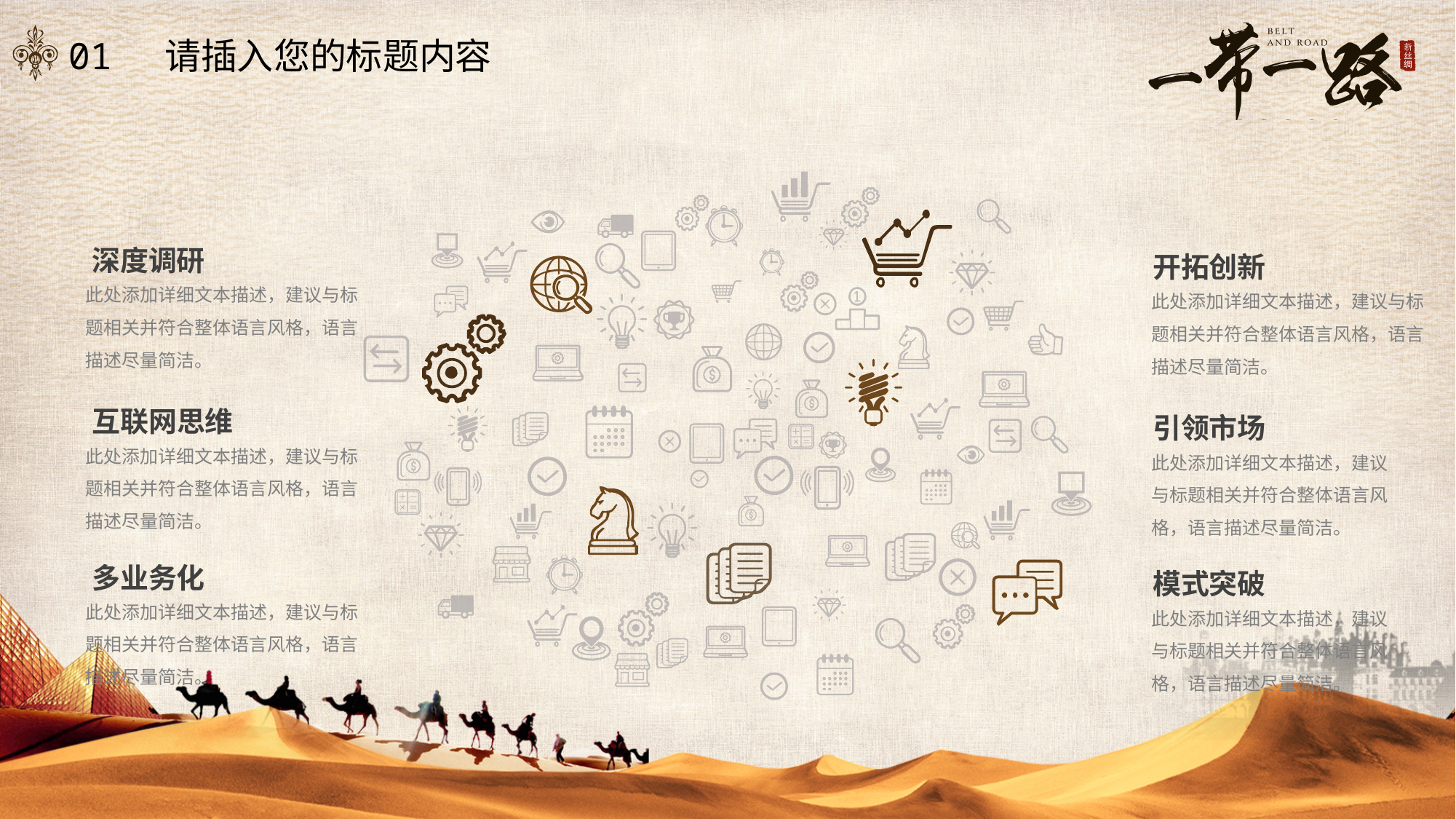

深度调研
开拓创新

此处添加详细文本描述，建议与标题相关并符合整体语言风格，语言描述尽量简洁。
此处添加详细文本描述，建议与标题相关并符合整体语言风格，语言描述尽量简洁。

互联网思维
引领市场
此处添加详细文本描述，建议与标题相关并符合整体语言风格，语言描述尽量简洁。
此处添加详细文本描述，建议与标题相关并符合整体语言风格，语言描述尽量简洁。

多业务化

模式突破
此处添加详细文本描述，建议与标题相关并符合整体语言风格，语言描述尽量简洁。
此处添加详细文本描述，建议与标题相关并符合整体语言风格，语言描述尽量简洁。